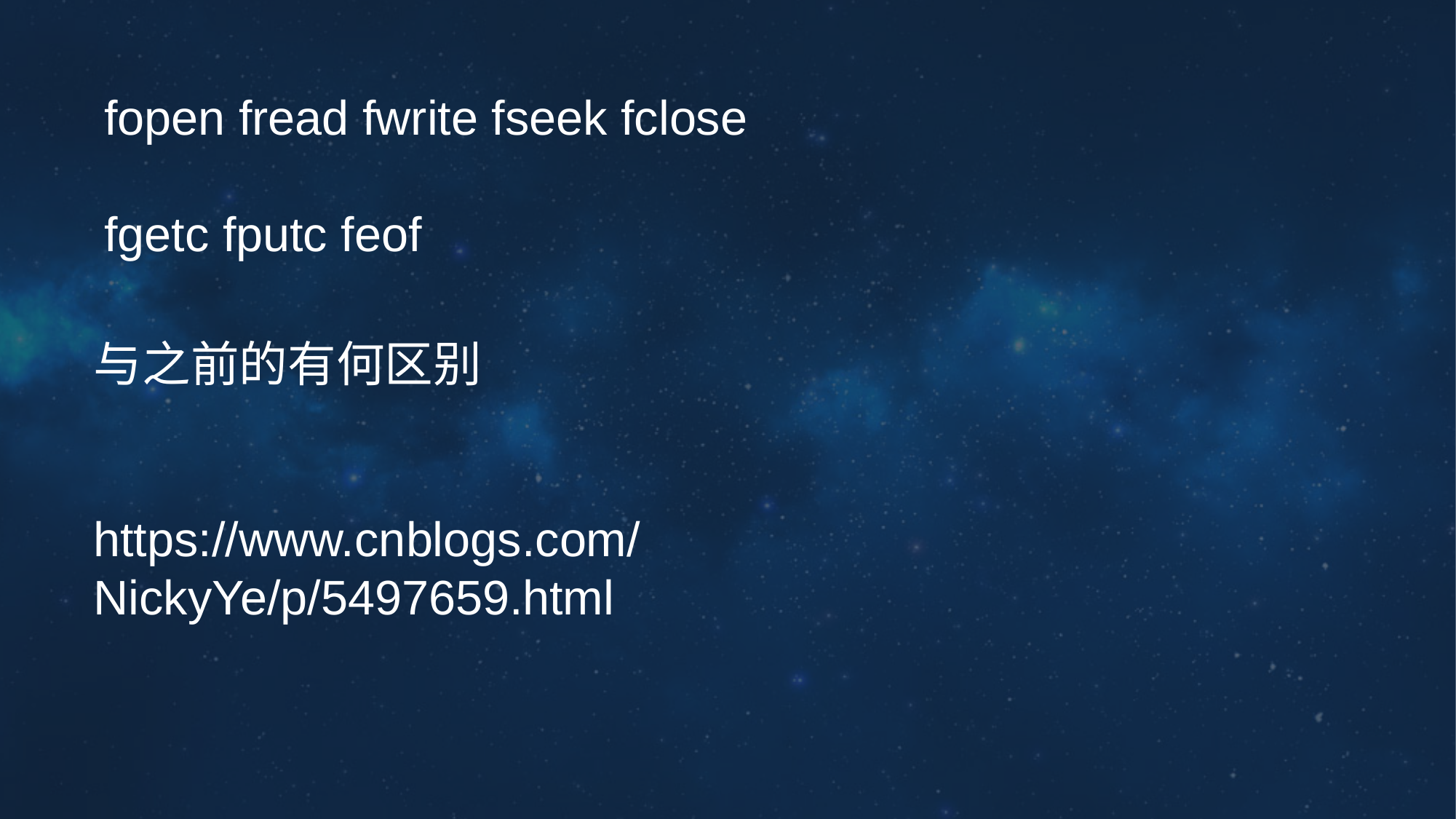

fopen fread fwrite fseek fclose

fgetc fputc feof

与之前的有何区别

https://www.cnblogs.com/NickyYe/p/5497659.html